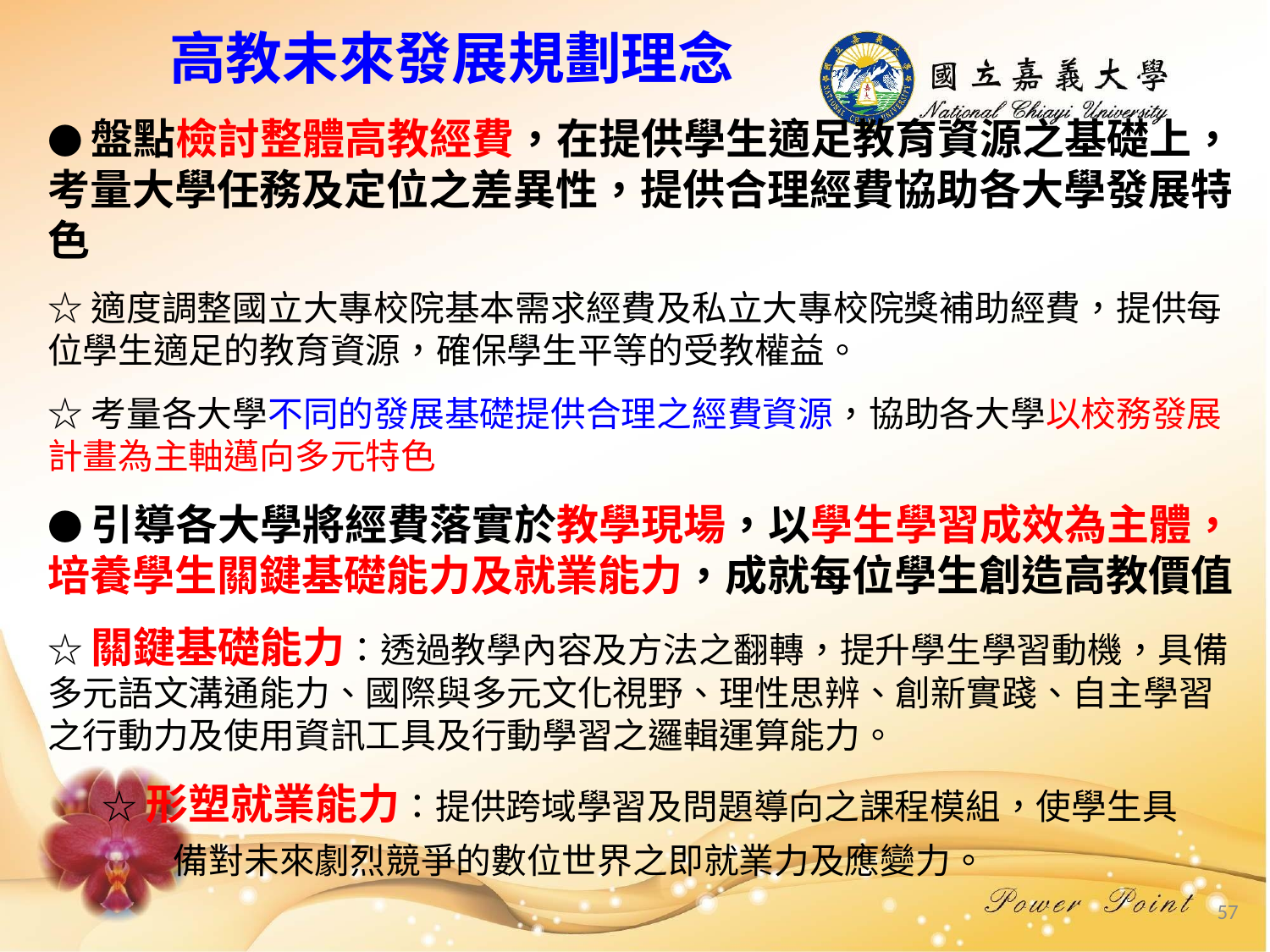

高教未來發展規劃理念
●盤點檢討整體高教經費，在提供學生適足教育資源之基礎上，考量大學任務及定位之差異性，提供合理經費協助各大學發展特色
☆適度調整國立大專校院基本需求經費及私立大專校院獎補助經費，提供每位學生適足的教育資源，確保學生平等的受教權益。
☆考量各大學不同的發展基礎提供合理之經費資源，協助各大學以校務發展計畫為主軸邁向多元特色
●引導各大學將經費落實於教學現場，以學生學習成效為主體，培養學生關鍵基礎能力及就業能力，成就每位學生創造高教價值
☆關鍵基礎能力：透過教學內容及方法之翻轉，提升學生學習動機，具備多元語文溝通能力、國際與多元文化視野、理性思辨、創新實踐、自主學習之行動力及使用資訊工具及行動學習之邏輯運算能力。
       ☆形塑就業能力：提供跨域學習及問題導向之課程模組，使學生具
               備對未來劇烈競爭的數位世界之即就業力及應變力。
57